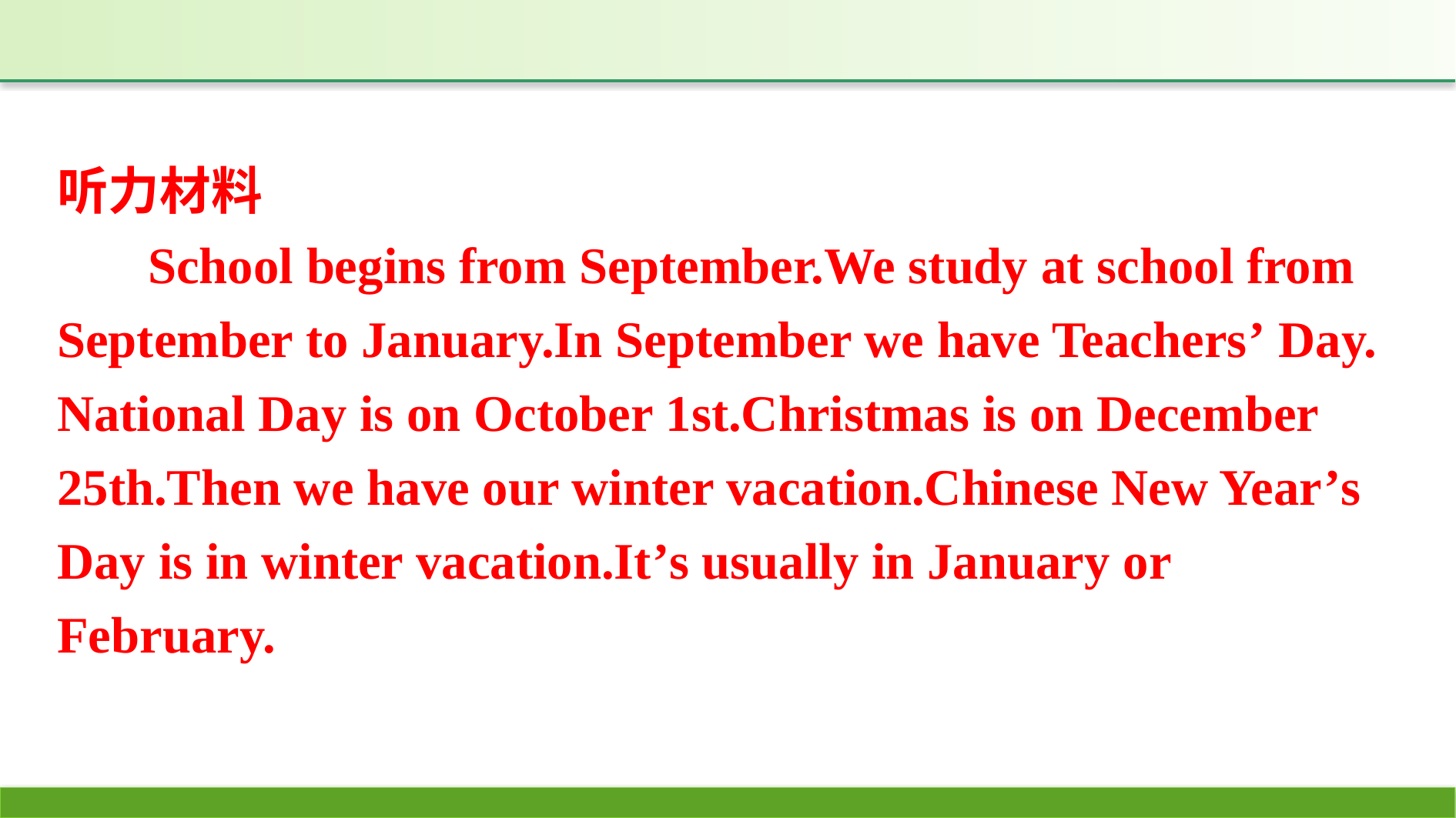

听力材料
School begins from September.We study at school from September to January.In September we have Teachers’ Day. National Day is on October 1st.Christmas is on December 25th.Then we have our winter vacation.Chinese New Year’s Day is in winter vacation.It’s usually in January or February.